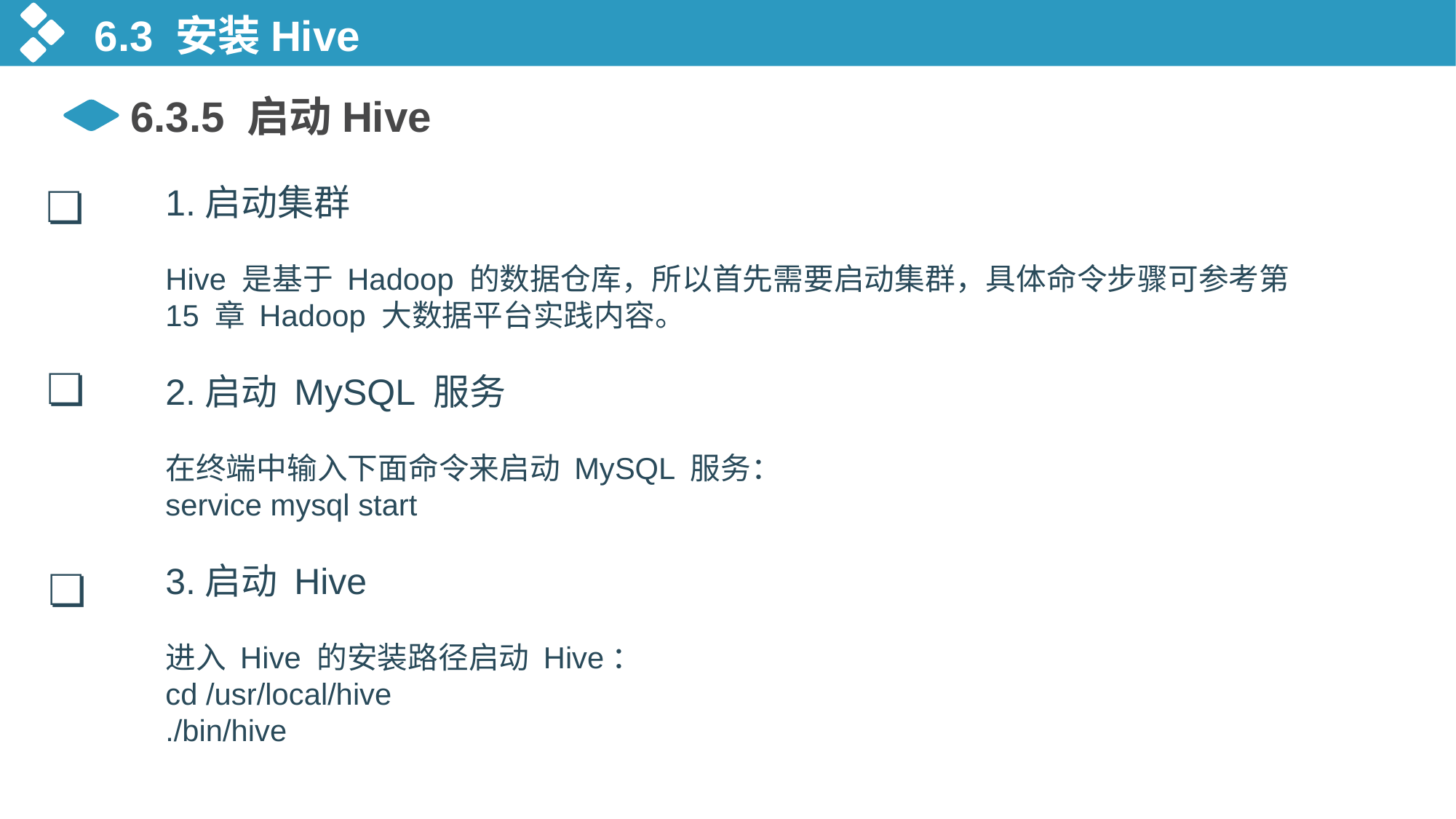

6.3 安装Hive
6.3.5 启动Hive

❏
1.启动集群

Hive 是基于 Hadoop 的数据仓库，所以首先需要启动集群，具体命令步骤可参考第 15 章 Hadoop 大数据平台实践内容。

2.启动 MySQL 服务

在终端中输入下面命令来启动 MySQL 服务：
service mysql start

3.启动 Hive

进入 Hive 的安装路径启动 Hive：
cd /usr/local/hive
./bin/hive
❏
❏